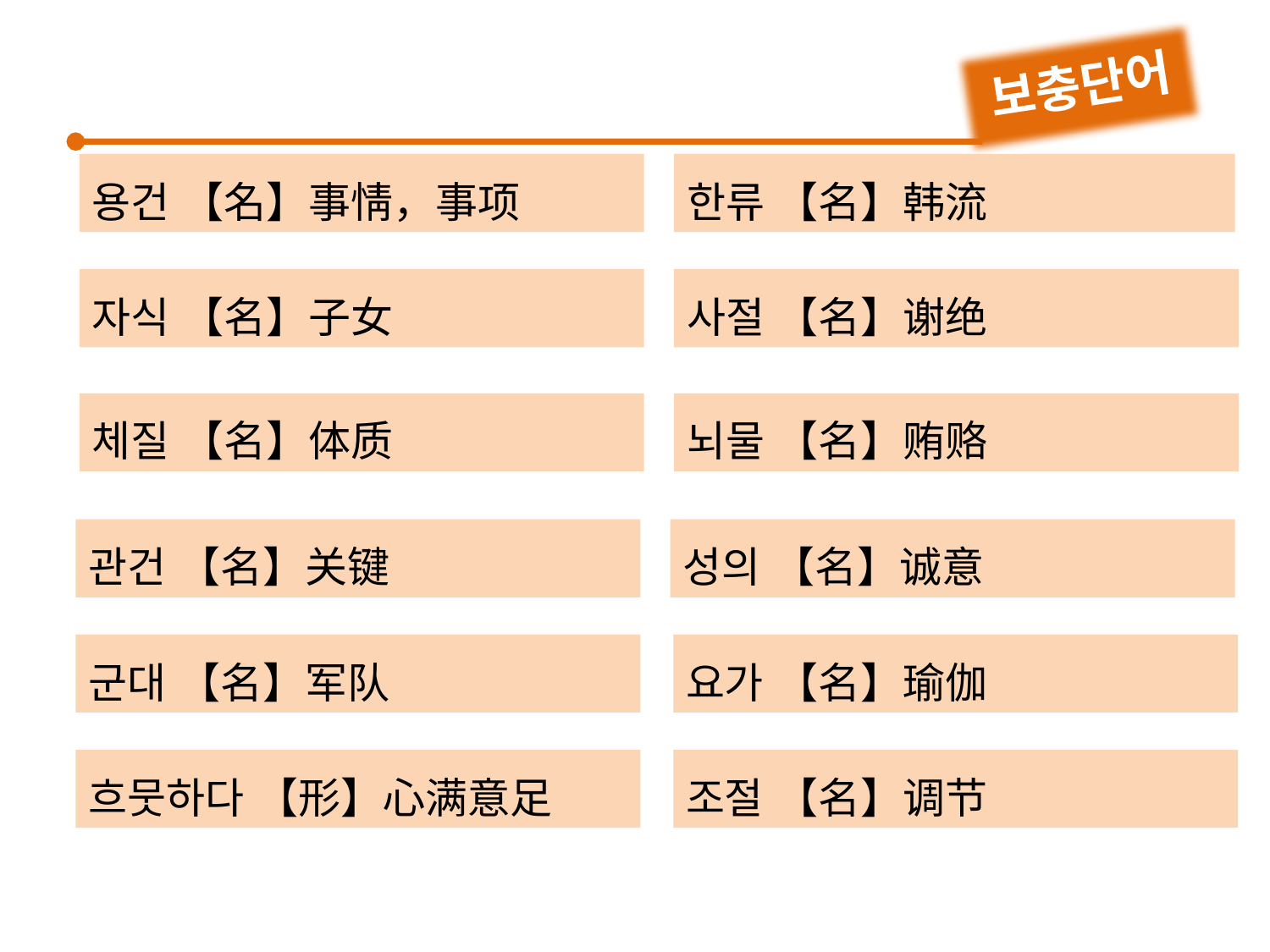

보충단어
용건 【名】事情，事项
자식 【名】子女
체질 【名】体质
관건 【名】关键
한류 【名】韩流
사절 【名】谢绝
뇌물 【名】贿赂
성의 【名】诚意
군대 【名】军队
흐뭇하다 【形】心满意足
요가 【名】瑜伽
조절 【名】调节